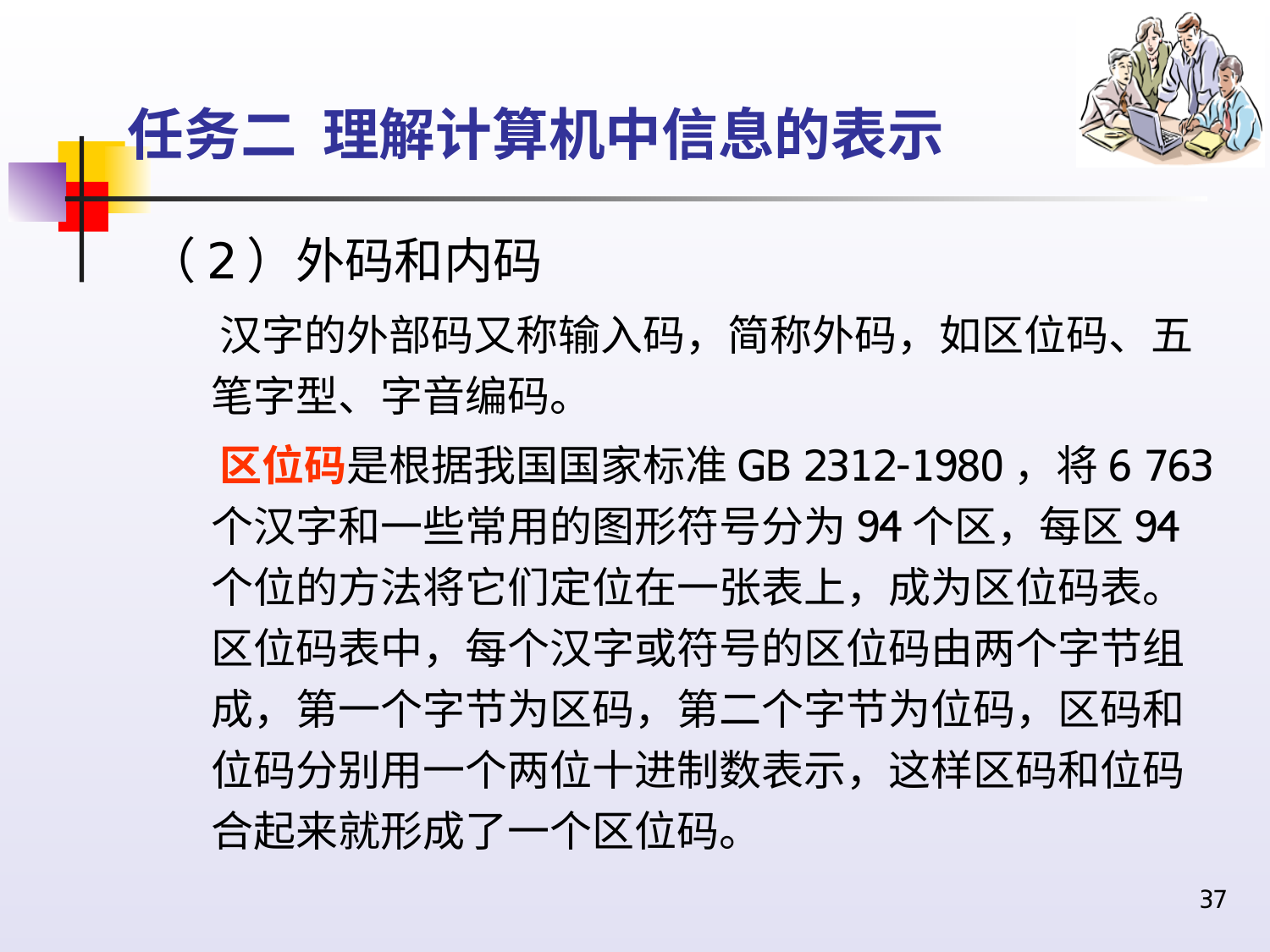

# 任务二  理解计算机中信息的表示
  （2）外码和内码
    汉字的外部码又称输入码，简称外码，如区位码、五笔字型、字音编码。
    区位码是根据我国国家标准GB 2312-1980，将6 763个汉字和一些常用的图形符号分为94个区，每区94个位的方法将它们定位在一张表上，成为区位码表。区位码表中，每个汉字或符号的区位码由两个字节组成，第一个字节为区码，第二个字节为位码，区码和位码分别用一个两位十进制数表示，这样区码和位码合起来就形成了一个区位码。
37